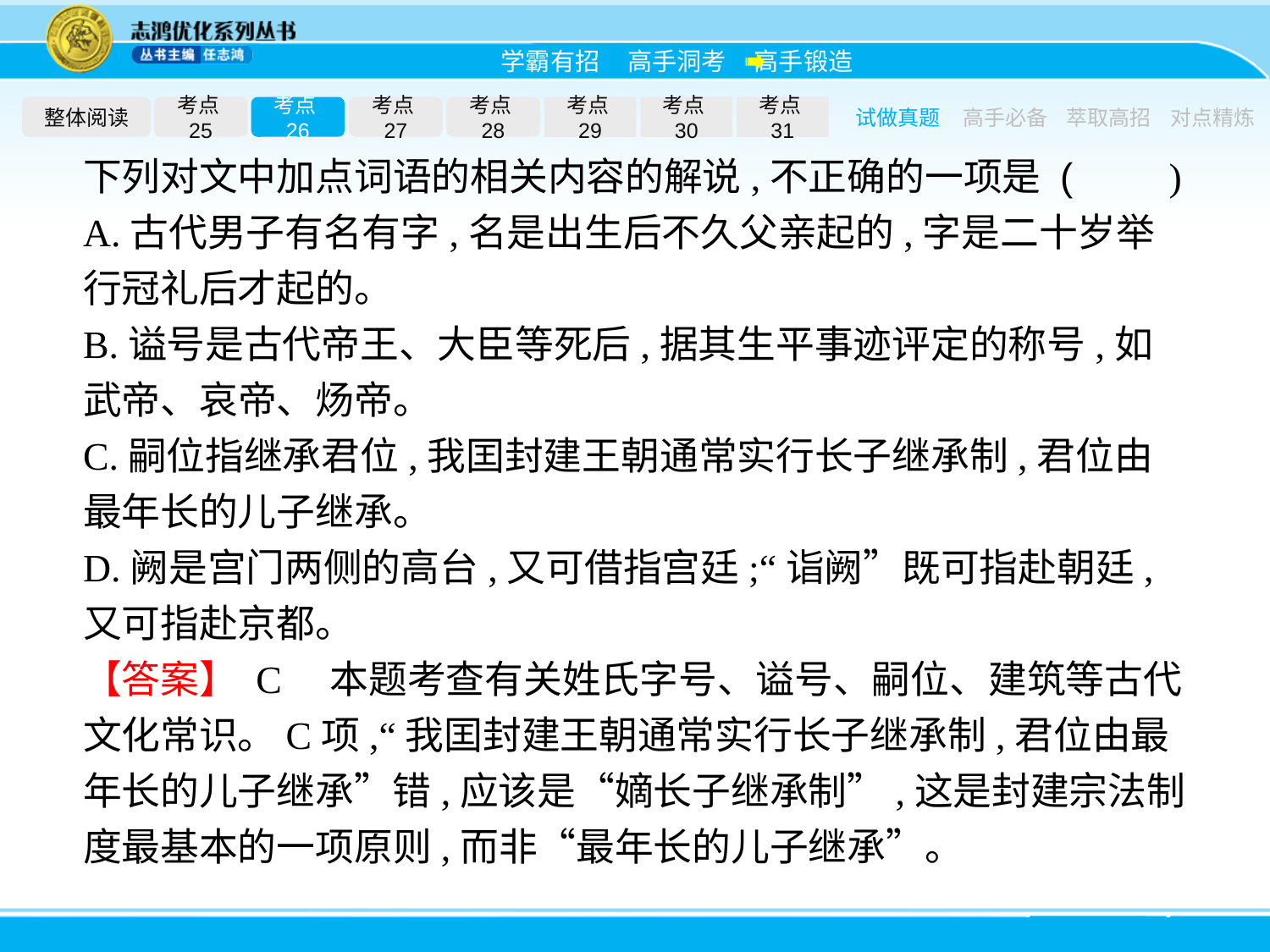

整体阅读
考点25
考点26
考点27
考点28
考点29
考点30
考点31
试做真题
高手必备
萃取高招
对点精炼
下列对文中加点词语的相关内容的解说,不正确的一项是 (　　)
A.古代男子有名有字,名是出生后不久父亲起的,字是二十岁举行冠礼后才起的。
B.谥号是古代帝王、大臣等死后,据其生平事迹评定的称号,如武帝、哀帝、炀帝。
C.嗣位指继承君位,我囯封建王朝通常实行长子继承制,君位由最年长的儿子继承。
D.阙是宫门两侧的高台,又可借指宫廷;“诣阙”既可指赴朝廷,又可指赴京都。
【答案】 C　本题考查有关姓氏字号、谥号、嗣位、建筑等古代文化常识。C项,“我囯封建王朝通常实行长子继承制,君位由最年长的儿子继承”错,应该是“嫡长子继承制”,这是封建宗法制度最基本的一项原则,而非“最年长的儿子继承”。